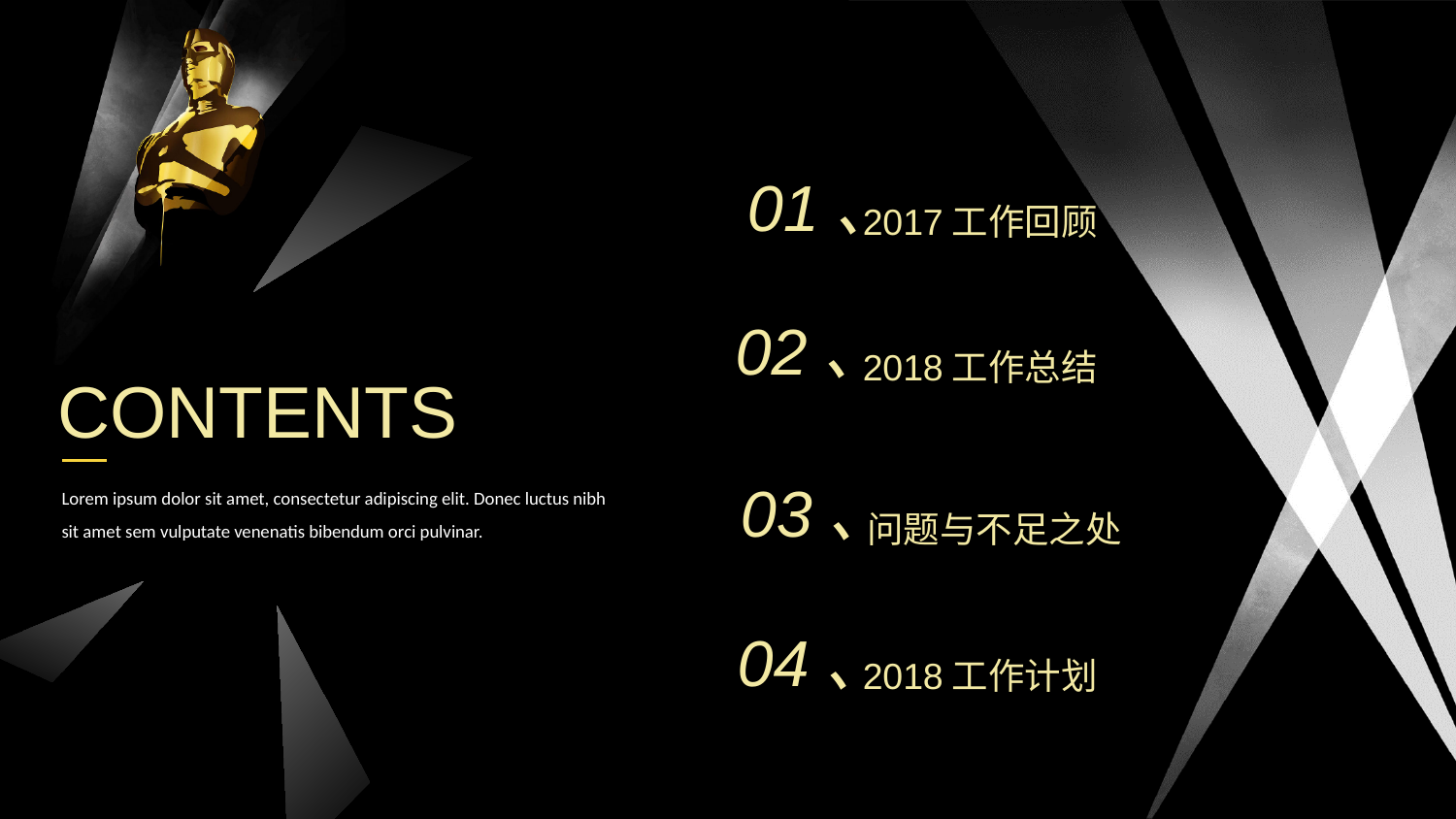

01、
2017工作回顾
02、
2018工作总结
CONTENTS
03、
Lorem ipsum dolor sit amet, consectetur adipiscing elit. Donec luctus nibh sit amet sem vulputate venenatis bibendum orci pulvinar.
问题与不足之处

04、

2018工作计划